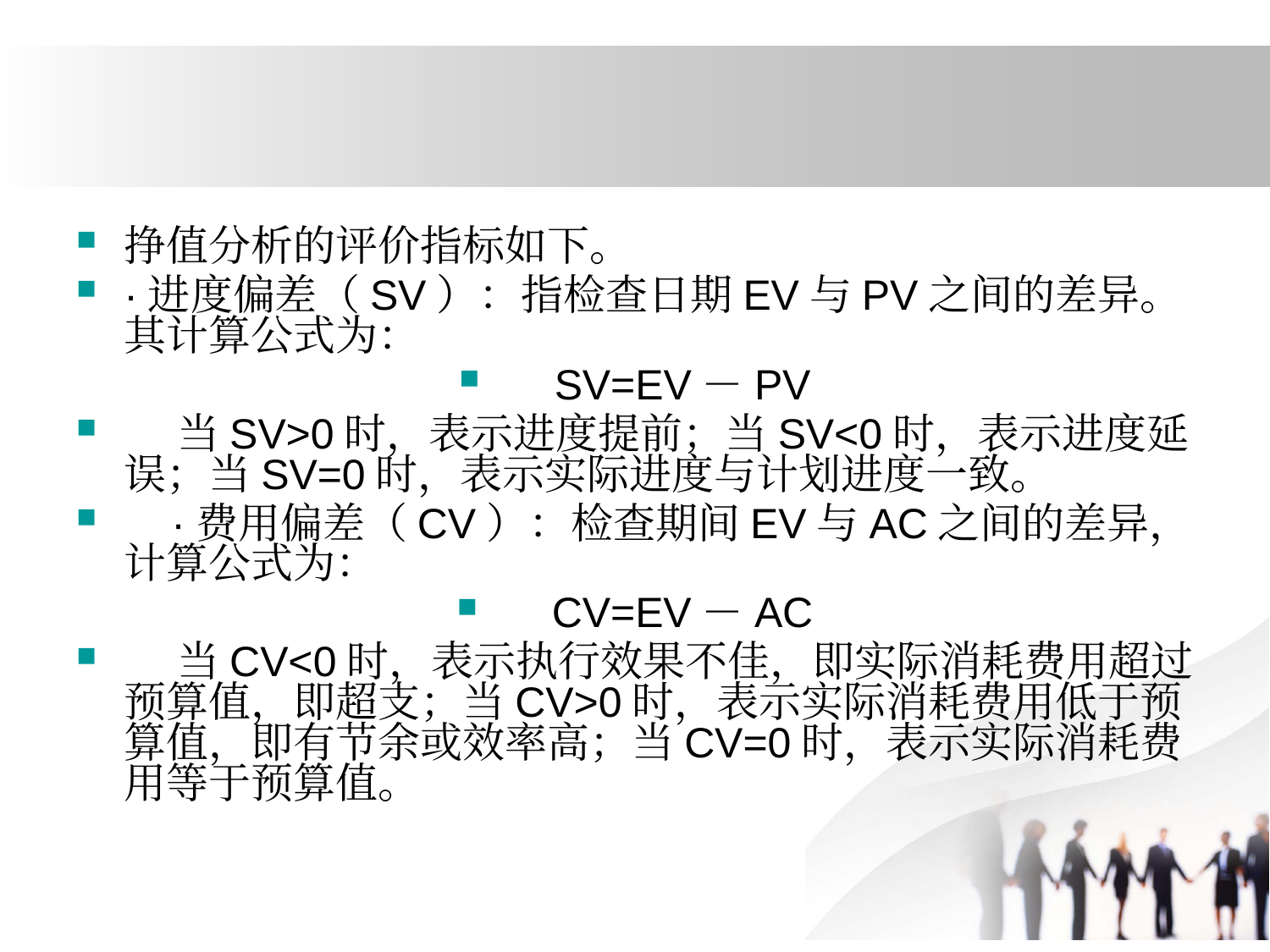

#
挣值分析的评价指标如下。
·进度偏差（SV）：指检查日期EV与PV之间的差异。其计算公式为：
    SV=EV－PV
    当SV>0时，表示进度提前；当SV<0时，表示进度延误；当SV=0时，表示实际进度与计划进度一致。
    ·费用偏差（CV）：检查期间EV与AC之间的差异，计算公式为：
    CV=EV－AC
    当CV<0时，表示执行效果不佳，即实际消耗费用超过预算值，即超支；当CV>0时，表示实际消耗费用低于预算值，即有节余或效率高；当CV=0时，表示实际消耗费用等于预算值。